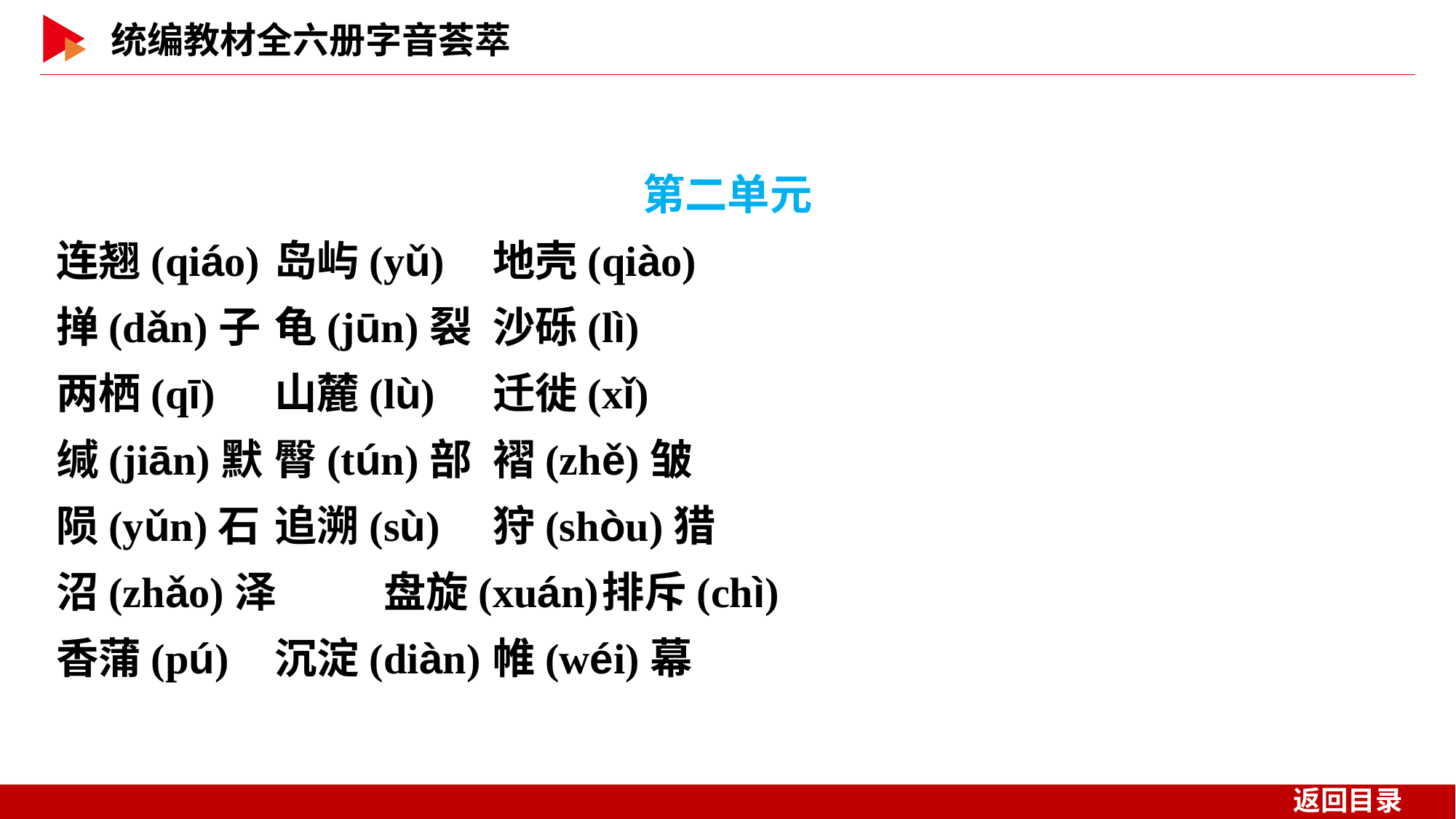

第二单元
连翘(qiáo)	岛屿(yǔ)	地壳(qiào)
掸(dǎn)子	龟(jūn)裂	沙砾(lì)
两栖(qī)	山麓(lù)	迁徙(xǐ)
缄(jiān)默	臀(tún)部	褶(zhě)皱
陨(yǔn)石	追溯(sù)	狩(shòu)猎
沼(zhǎo)泽	盘旋(xuán)	排斥(chì)
香蒲(pú)	沉淀(diàn)	帷(wéi)幕